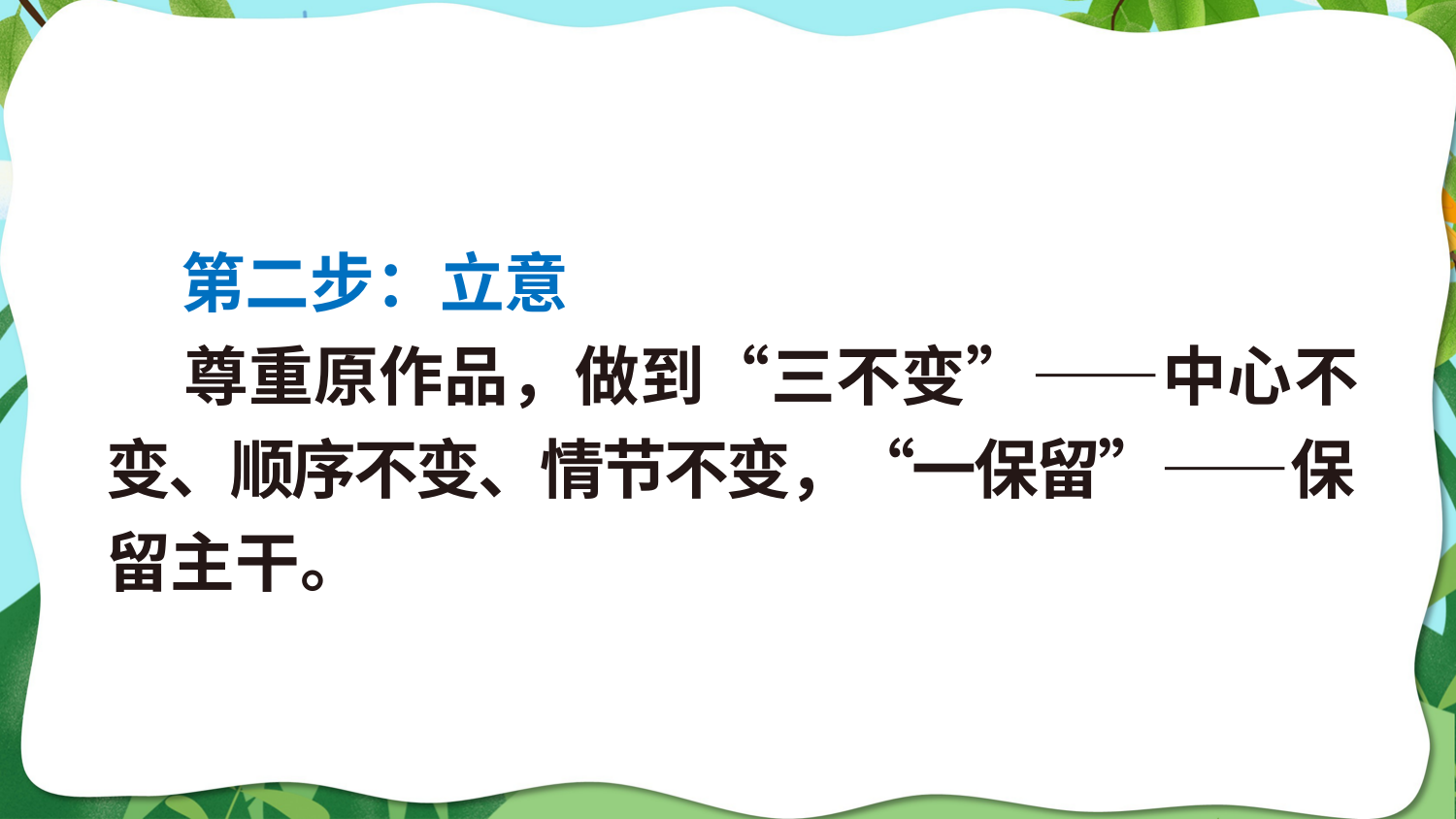

第二步：立意
    尊重原作品，做到“三不变”——中心不变、顺序不变、情节不变，“一保留”——保留主干。